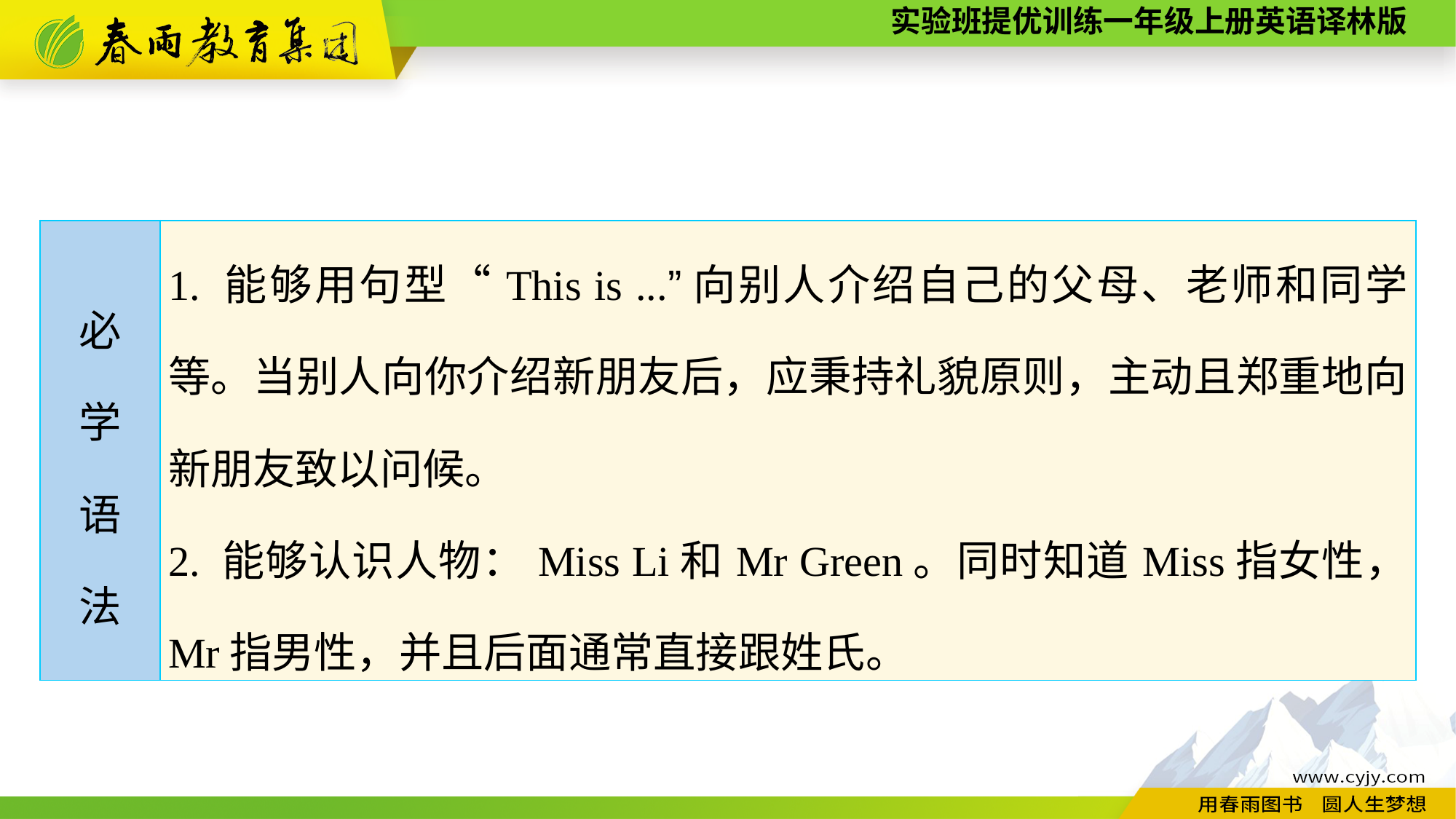

| 必 学 语 法 | 1. 能够用句型“This is ...”向别人介绍自己的父母、老师和同学等。当别人向你介绍新朋友后，应秉持礼貌原则，主动且郑重地向新朋友致以问候。 2. 能够认识人物：Miss Li和Mr Green。同时知道Miss指女性， Mr指男性，并且后面通常直接跟姓氏。 |
| --- | --- |